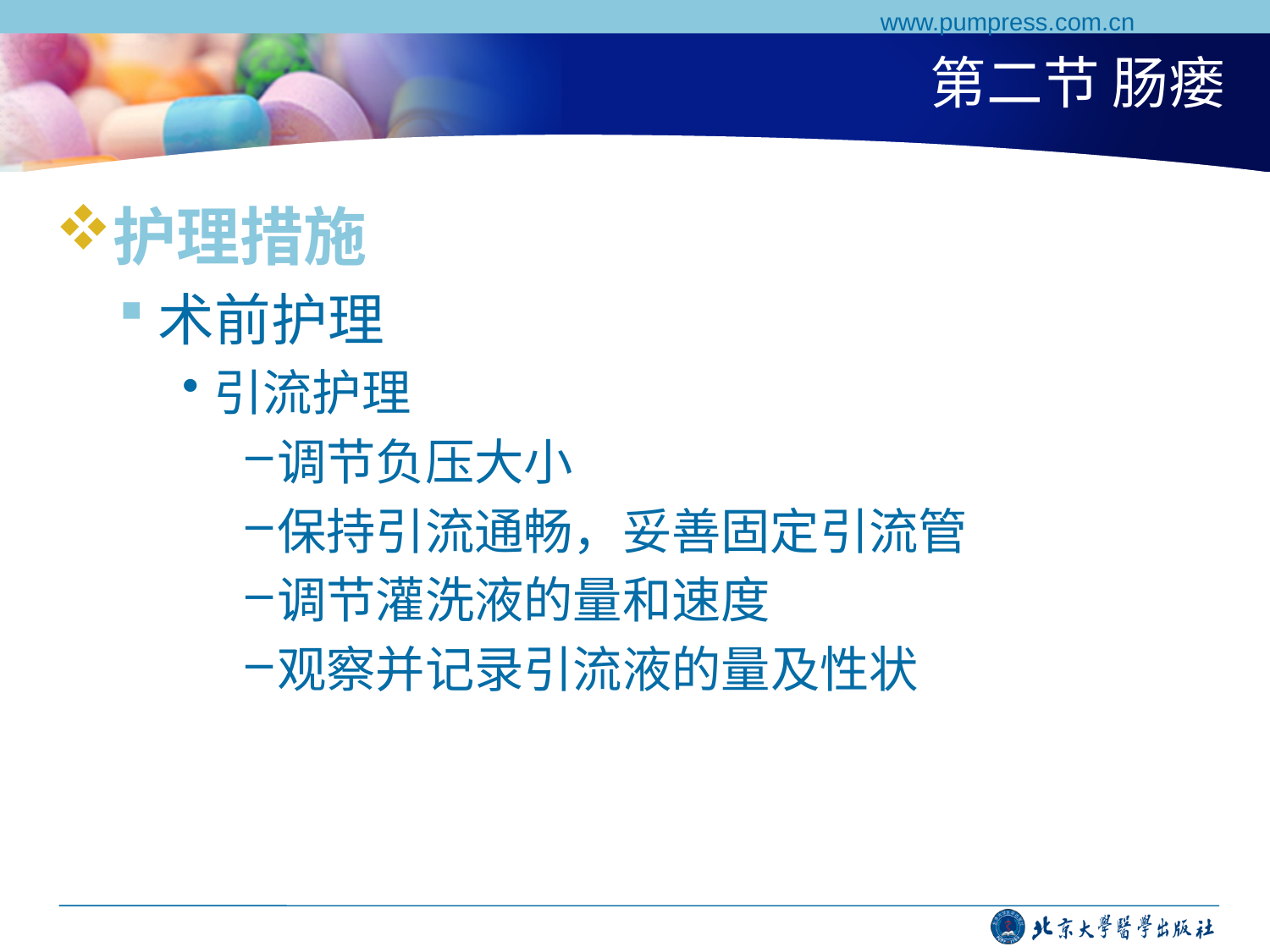

www.pumpress.com.cn
# 第二节 肠瘘
护理措施
术前护理
引流护理
调节负压大小
保持引流通畅，妥善固定引流管
调节灌洗液的量和速度
观察并记录引流液的量及性状